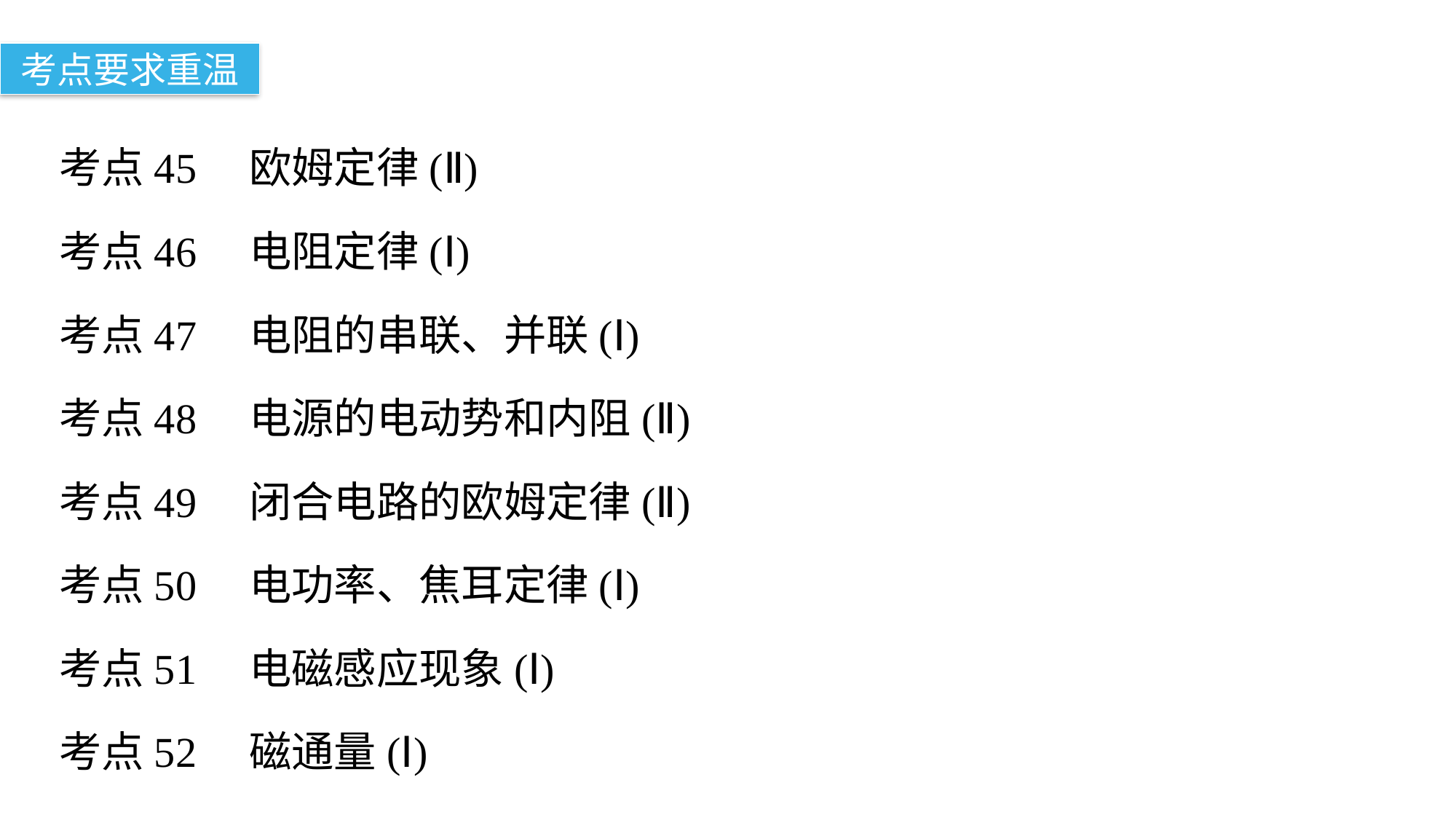

考点要求重温
考点45　欧姆定律(Ⅱ)
考点46　电阻定律(Ⅰ)
考点47　电阻的串联、并联(Ⅰ)
考点48　电源的电动势和内阻(Ⅱ)
考点49　闭合电路的欧姆定律(Ⅱ)
考点50　电功率、焦耳定律(Ⅰ)
考点51　电磁感应现象(Ⅰ)
考点52　磁通量(Ⅰ)